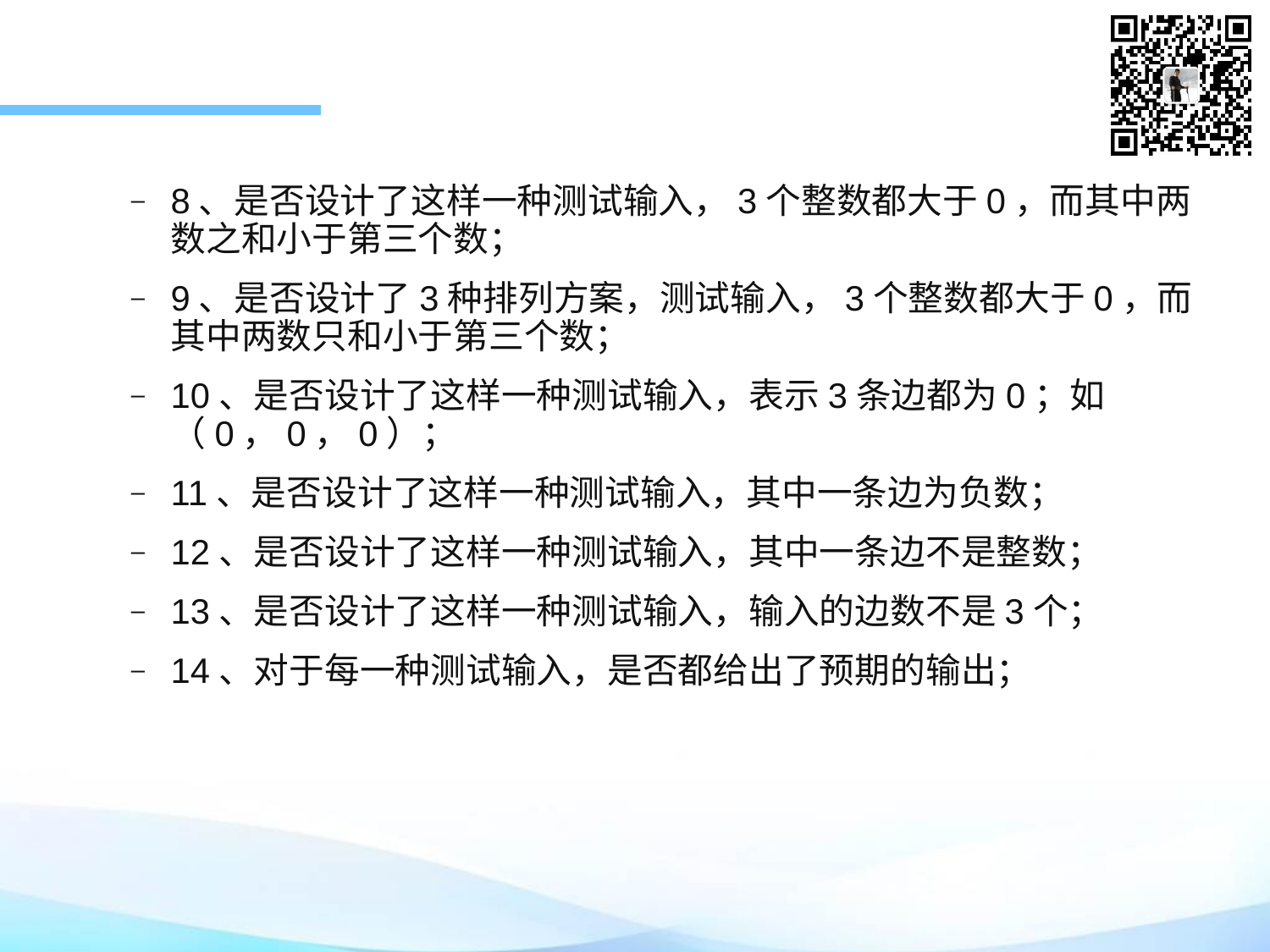

8、是否设计了这样一种测试输入，3个整数都大于0，而其中两数之和小于第三个数；
9、是否设计了3种排列方案，测试输入，3个整数都大于0，而其中两数只和小于第三个数；
10、是否设计了这样一种测试输入，表示3条边都为0；如（0，0，0）；
11、是否设计了这样一种测试输入，其中一条边为负数；
12、是否设计了这样一种测试输入，其中一条边不是整数；
13、是否设计了这样一种测试输入，输入的边数不是3个；
14、对于每一种测试输入，是否都给出了预期的输出；